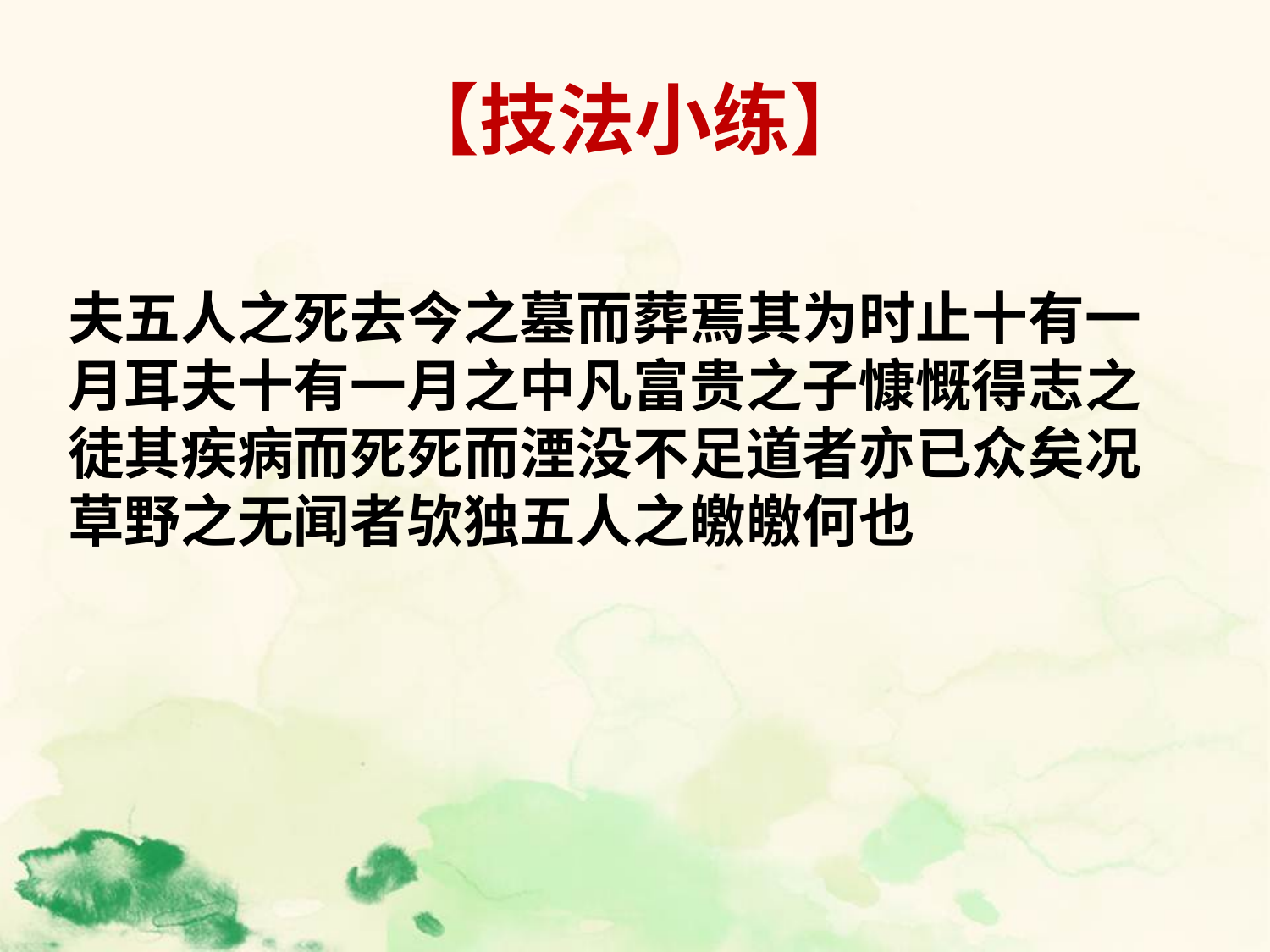

# 【技法小练】
夫五人之死去今之墓而葬焉其为时止十有一月耳夫十有一月之中凡富贵之子慷慨得志之徒其疾病而死死而湮没不足道者亦已众矣况草野之无闻者欤独五人之皦皦何也